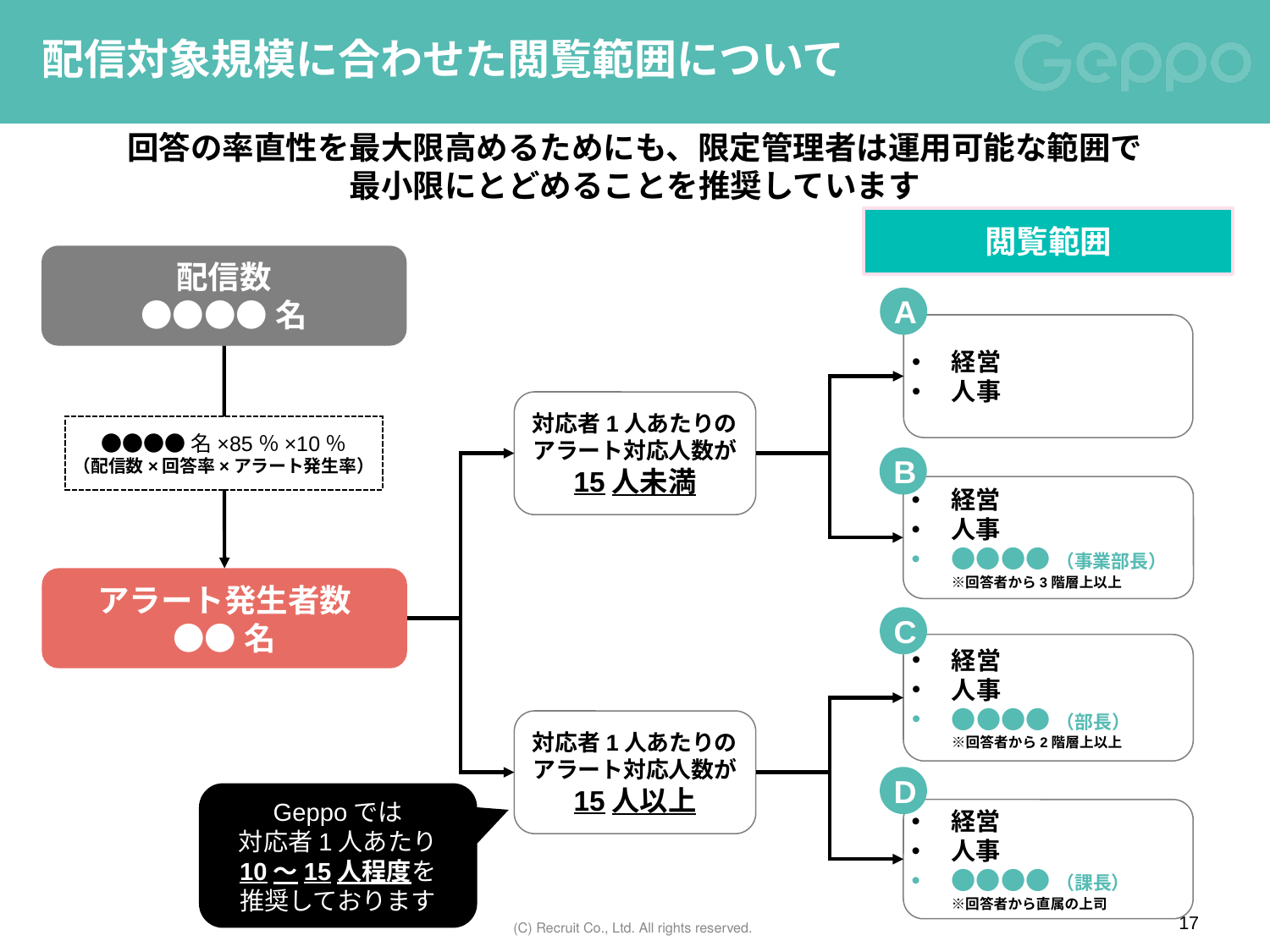

# 配信対象規模に合わせた閲覧範囲について
回答の率直性を最大限高めるためにも、限定管理者は運用可能な範囲で
最小限にとどめることを推奨しています
閲覧範囲
配信数
●●●●名
A
経営
人事
対応者1人あたりの
アラート対応人数が
15人未満
●●●●名×85％×10％
（配信数×回答率×アラート発生率）
B
経営
人事
●●●●（事業部長）
※回答者から3階層上以上
アラート発生者数
●●名
C

経営
人事
●●●●（部長）
※回答者から2階層上以上

対応者1人あたりの
アラート対応人数が
15人以上
D
Geppoでは
対応者1人あたり
10～15人程度を
推奨しております
経営
人事
●●●●（課長）
※回答者から直属の上司
17